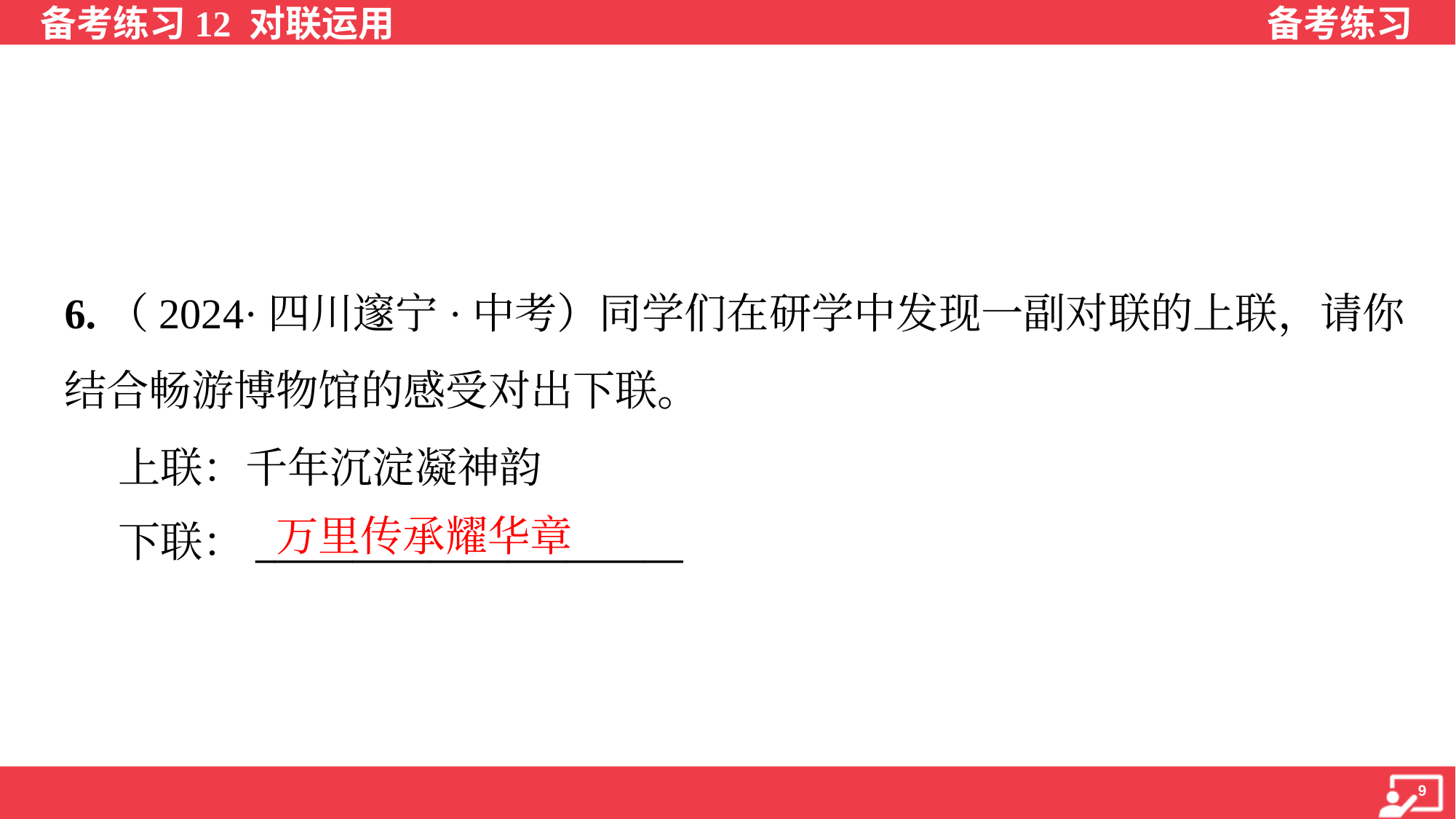

6.（2024·四川邃宁·中考）同学们在研学中发现一副对联的上联，请你
结合畅游博物馆的感受对出下联。
    上联：千年沉淀凝神韵
    下联：______________________
万里传承耀华章